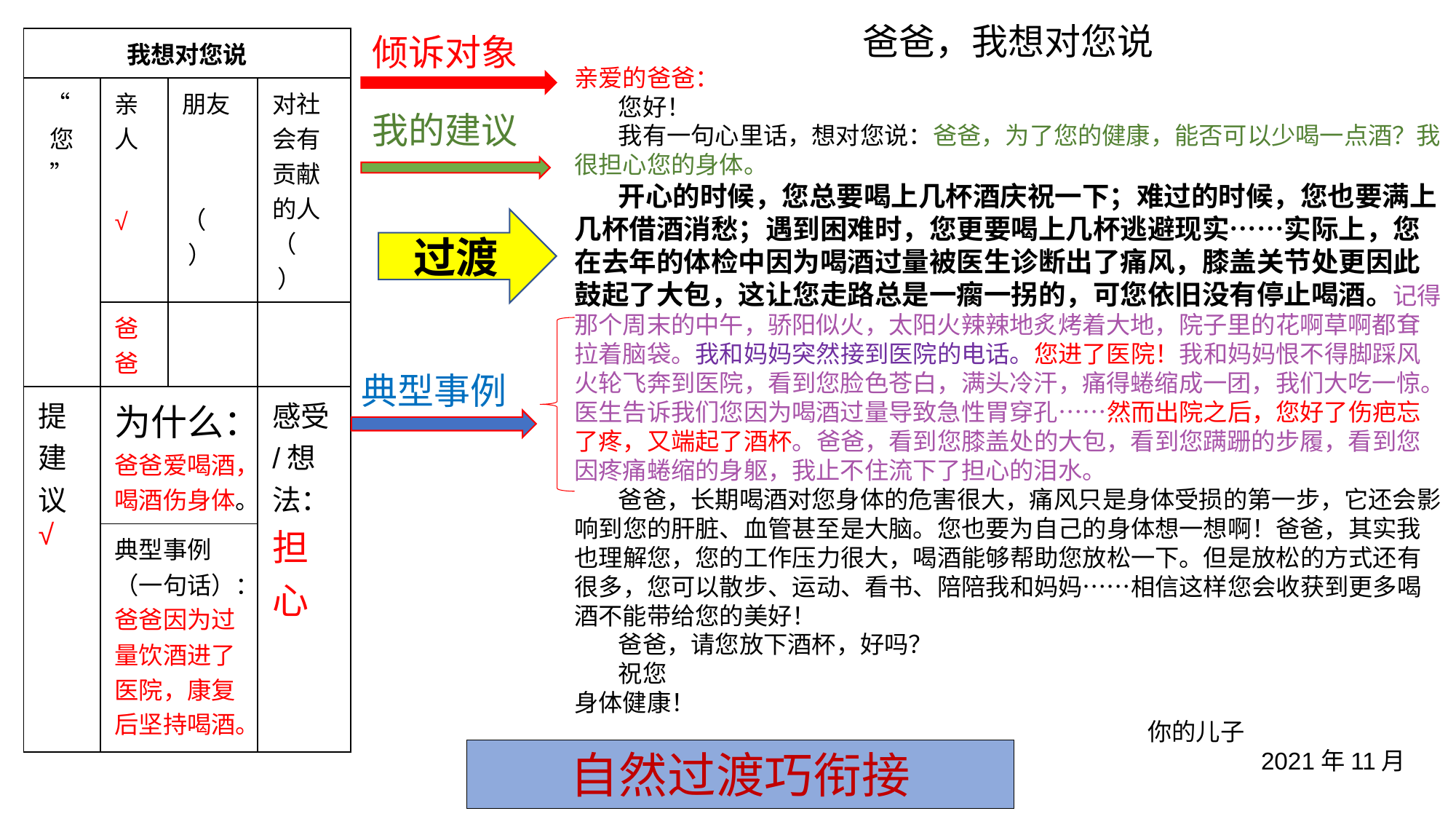

爸爸，我想对您说
亲爱的爸爸：
       您好！
       我有一句心里话，想对您说：爸爸，为了您的健康，能否可以少喝一点酒？我很担心您的身体。
       开心的时候，您总要喝上几杯酒庆祝一下；难过的时候，您也要满上几杯借酒消愁；遇到困难时，您更要喝上几杯逃避现实……实际上，您在去年的体检中因为喝酒过量被医生诊断出了痛风，膝盖关节处更因此鼓起了大包，这让您走路总是一瘸一拐的，可您依旧没有停止喝酒。记得那个周末的中午，骄阳似火，太阳火辣辣地炙烤着大地，院子里的花啊草啊都耷拉着脑袋。我和妈妈突然接到医院的电话。您进了医院！我和妈妈恨不得脚踩风火轮飞奔到医院，看到您脸色苍白，满头冷汗，痛得蜷缩成一团，我们大吃一惊。医生告诉我们您因为喝酒过量导致急性胃穿孔……然而出院之后，您好了伤疤忘了疼，又端起了酒杯。爸爸，看到您膝盖处的大包，看到您蹒跚的步履，看到您因疼痛蜷缩的身躯，我止不住流下了担心的泪水。
       爸爸，长期喝酒对您身体的危害很大，痛风只是身体受损的第一步，它还会影响到您的肝脏、血管甚至是大脑。您也要为自己的身体想一想啊！爸爸，其实我也理解您，您的工作压力很大，喝酒能够帮助您放松一下。但是放松的方式还有很多，您可以散步、运动、看书、陪陪我和妈妈……相信这样您会收获到更多喝酒不能带给您的美好！
       爸爸，请您放下酒杯，好吗？
       祝您
身体健康！
                                                                                                        你的儿子
                                                                                                      2021年11月

倾诉对象
| 我想对您说 |  |  |  |
| --- | --- | --- | --- |
| “您” | 亲人 √ | 朋友 （ ） | 对社会有贡献的人（ ） |
|  | 爸爸 |  |  |
| 提建议 √ | 为什么：爸爸爱喝酒，喝酒伤身体。 |  | 感受/想法： 担心 |
|  | 典型事例（一句话）： 爸爸因为过量饮酒进了医院，康复后坚持喝酒。 |  |  |

我的建议

过渡

典型事例

自然过渡巧衔接